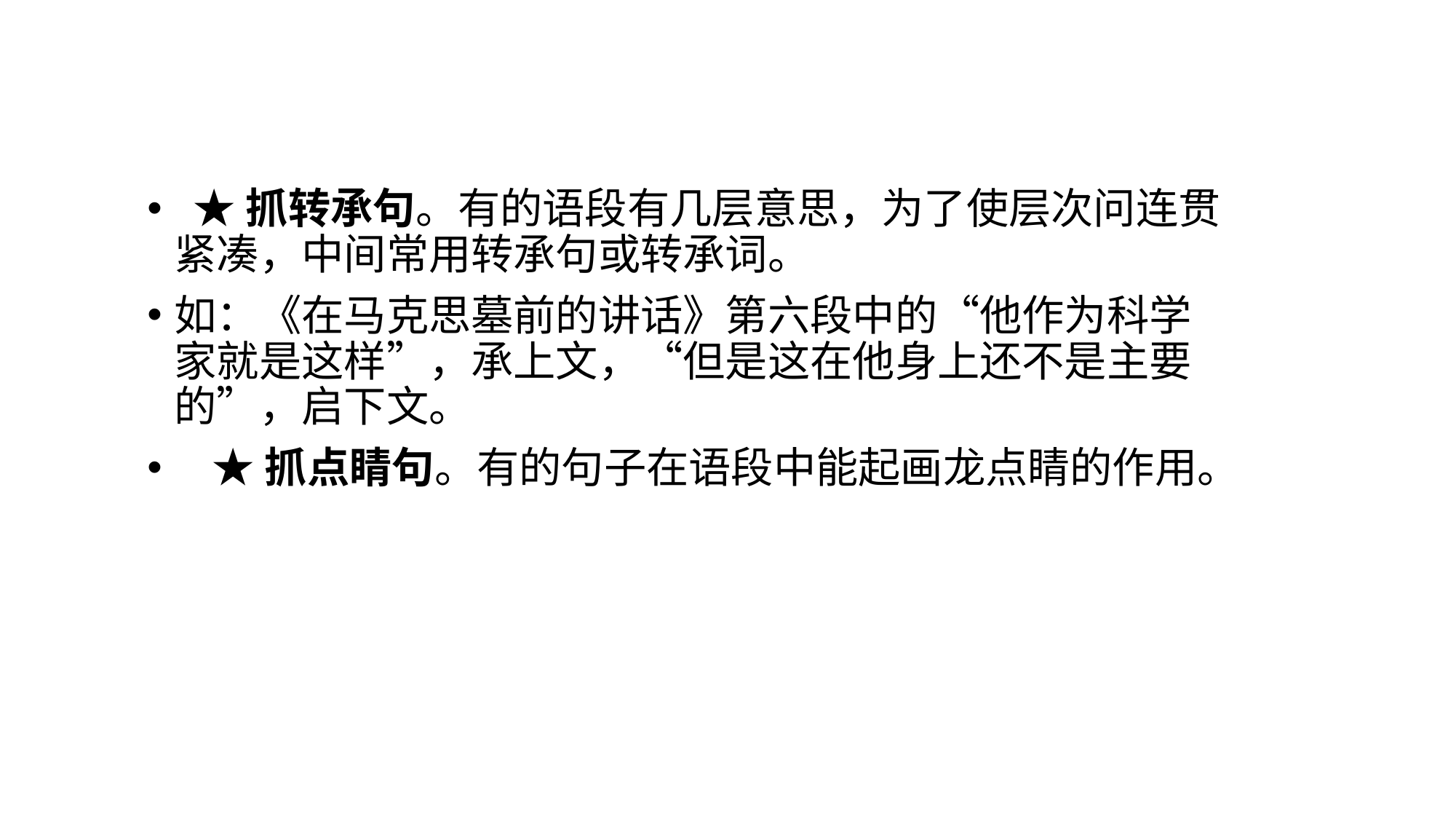

★抓转承句。有的语段有几层意思，为了使层次问连贯紧凑，中间常用转承句或转承词。
如：《在马克思墓前的讲话》第六段中的“他作为科学家就是这样”，承上文，“但是这在他身上还不是主要的”，启下文。
    ★抓点睛句。有的句子在语段中能起画龙点睛的作用。